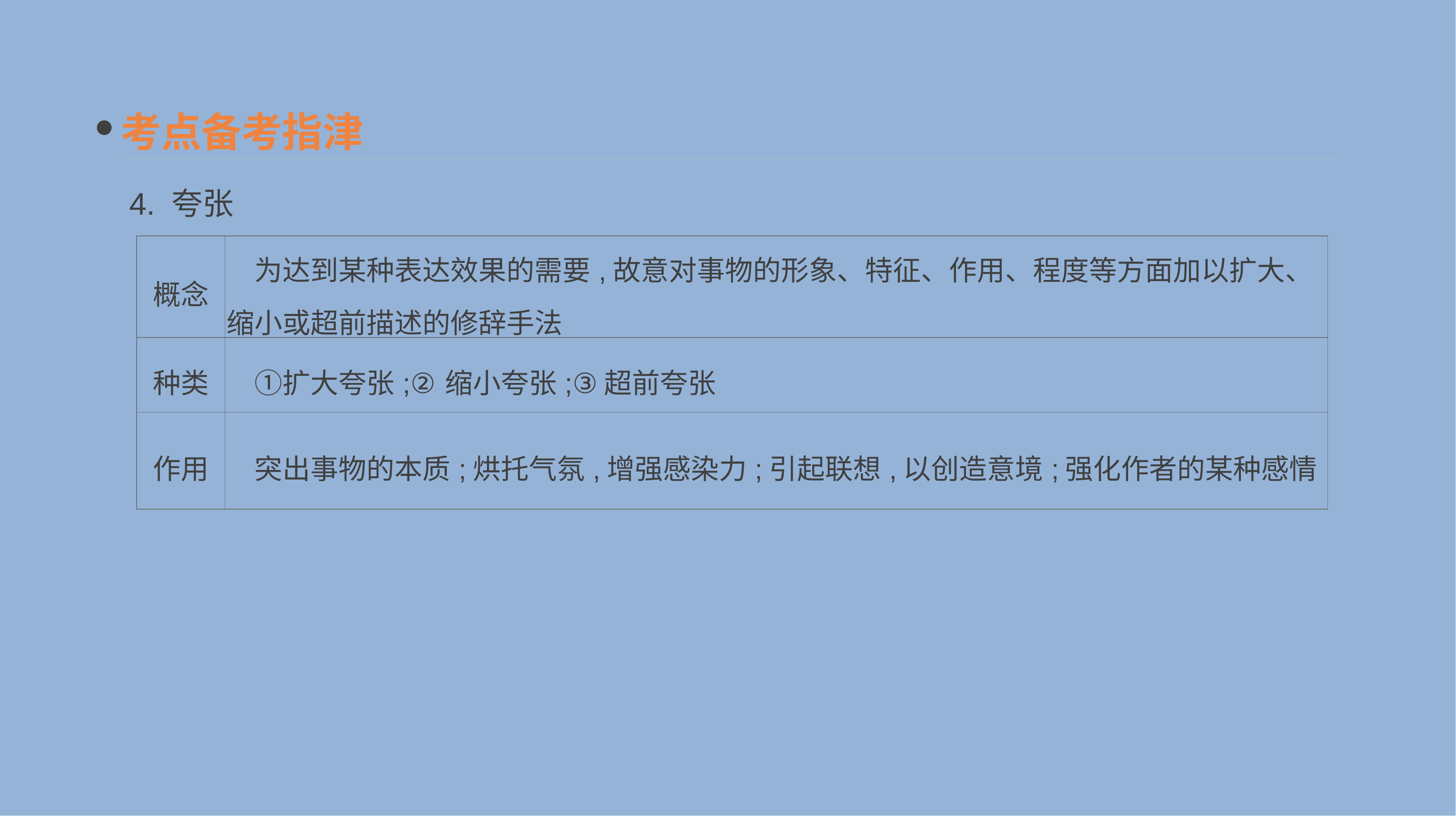

考点备考指津

4. 夸张
| 概念 | 为达到某种表达效果的需要,故意对事物的形象、特征、作用、程度等方面加以扩大、缩小或超前描述的修辞手法 |
| --- | --- |
| 种类 | ①扩大夸张;②缩小夸张;③超前夸张 |
| 作用 | 突出事物的本质;烘托气氛,增强感染力;引起联想,以创造意境;强化作者的某种感情 |